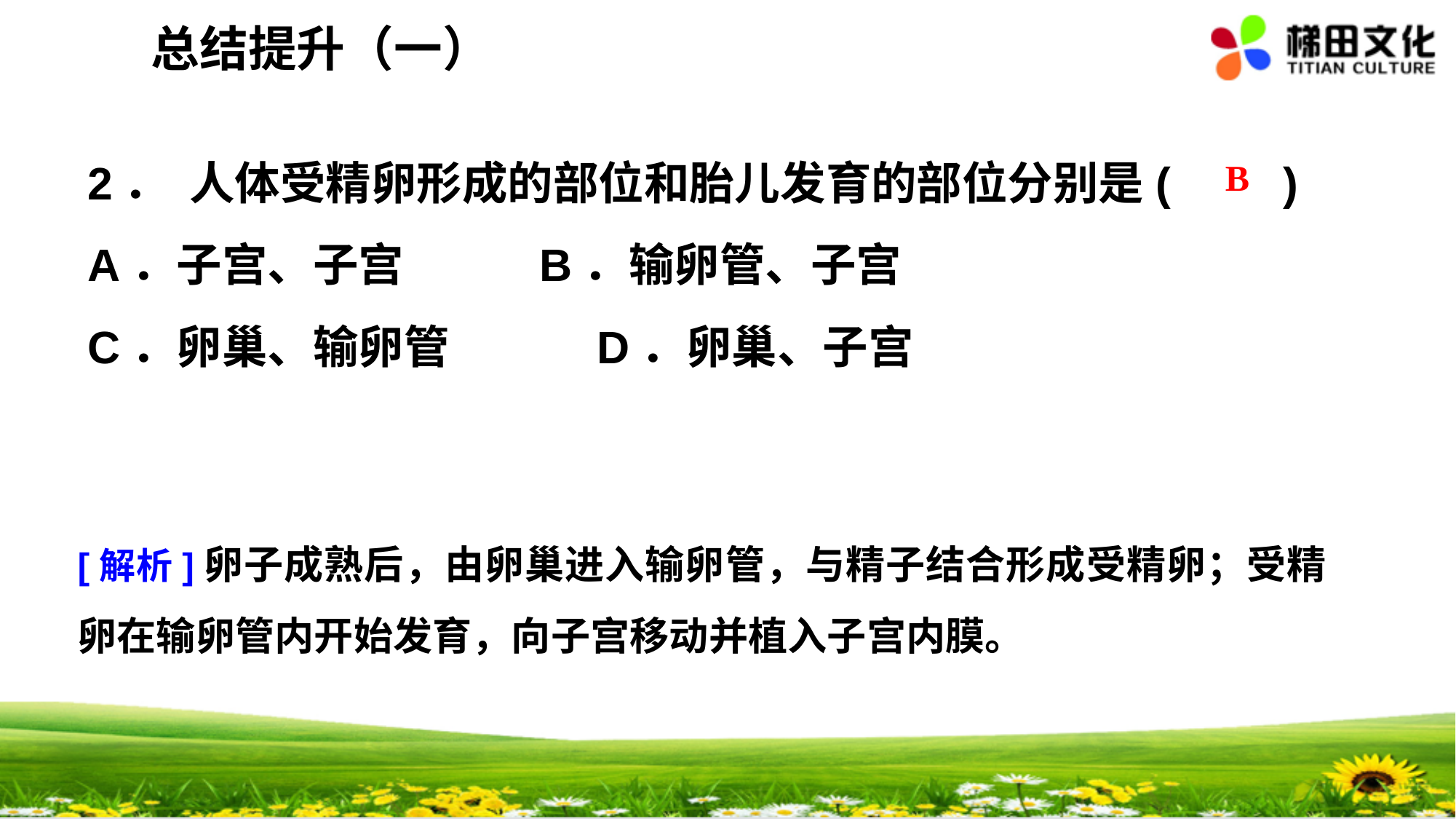

总结提升（一）
2．  人体受精卵形成的部位和胎儿发育的部位分别是(　　)
A．子宫、子宫	           B．输卵管、子宫
C．卵巢、输卵管	      D．卵巢、子宫
 B
[解析]卵子成熟后，由卵巢进入输卵管，与精子结合形成受精卵；受精卵在输卵管内开始发育，向子宫移动并植入子宫内膜。